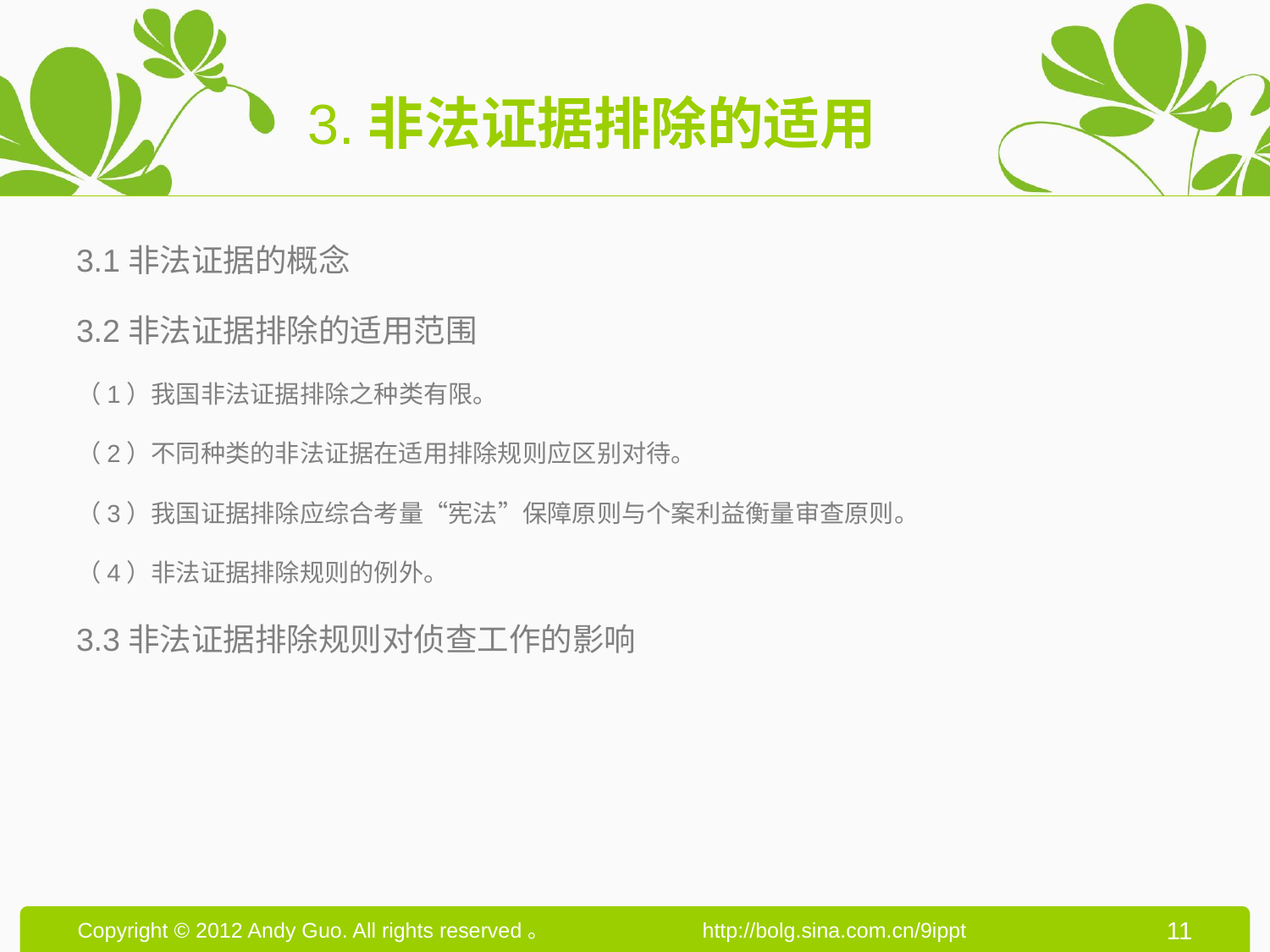

# 3.非法证据排除的适用
3.1非法证据的概念
3.2非法证据排除的适用范围
（1）我国非法证据排除之种类有限。
（2）不同种类的非法证据在适用排除规则应区别对待。
（3）我国证据排除应综合考量“宪法”保障原则与个案利益衡量审查原则。
（4）非法证据排除规则的例外。
3.3非法证据排除规则对侦查工作的影响
11